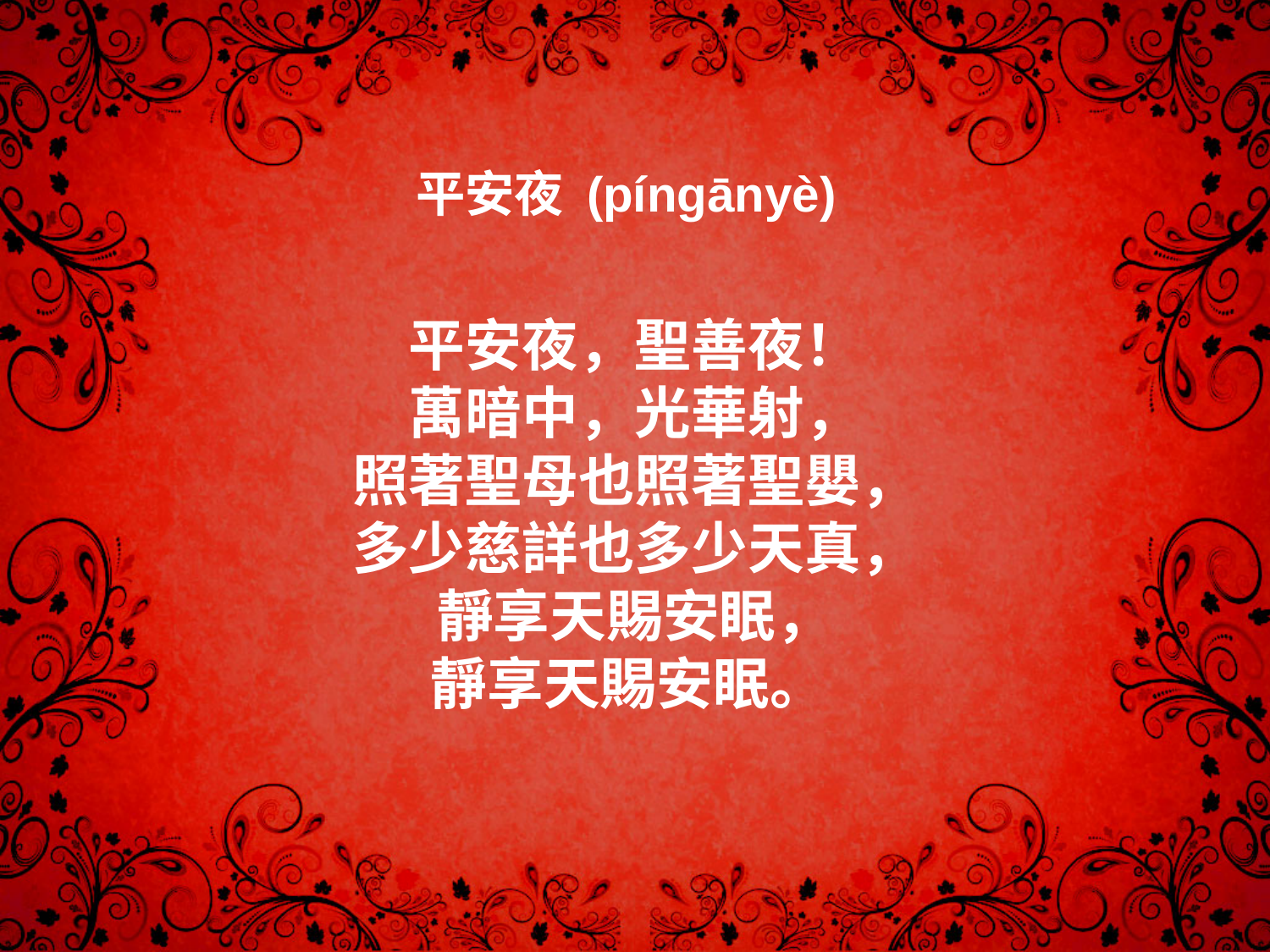

平安夜 (píngānyè)

平安夜，聖善夜！
萬暗中，光華射，
照著聖母也照著聖嬰，
多少慈詳也多少天真，
靜享天賜安眠，
靜享天賜安眠。